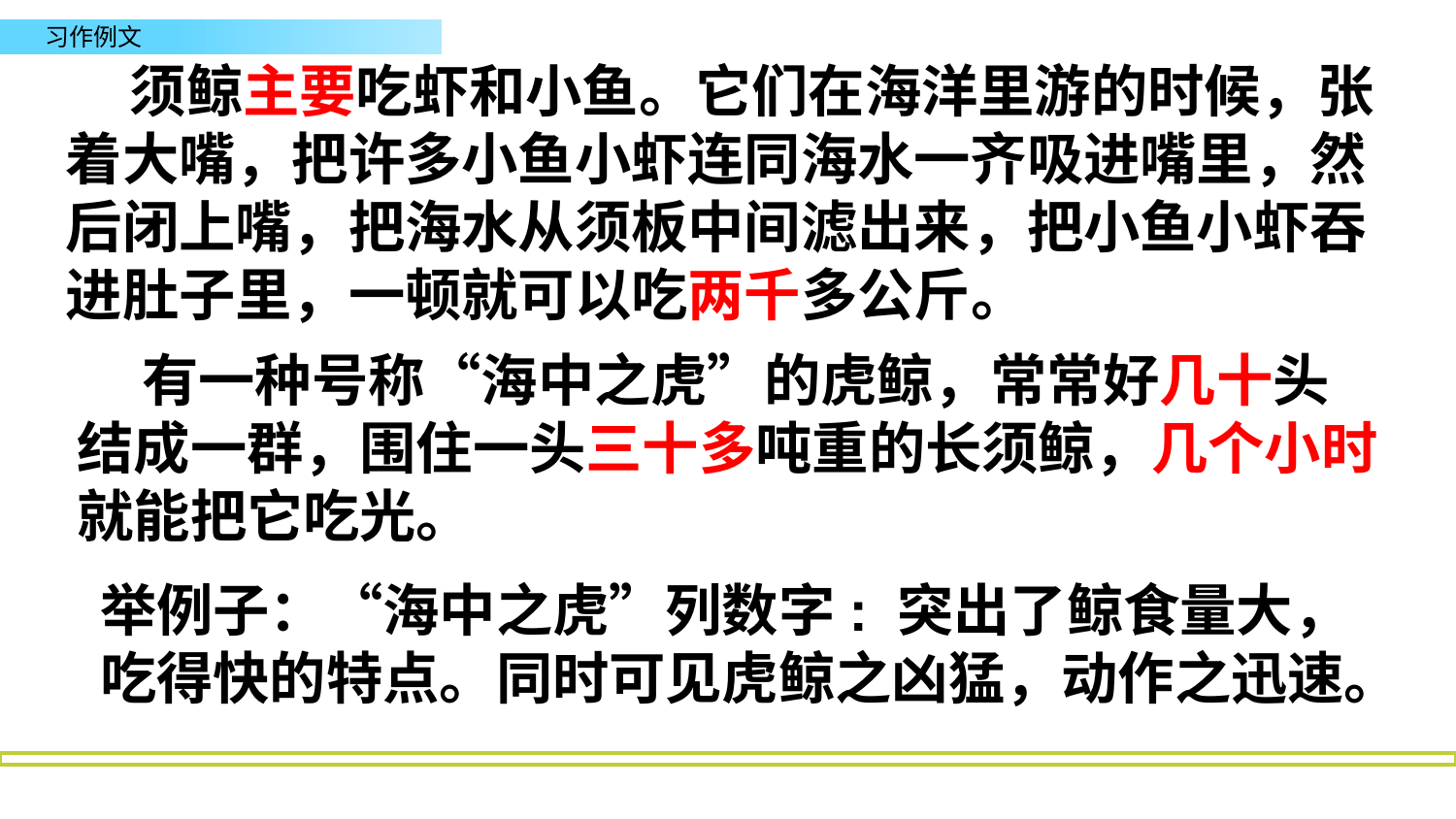

须鲸主要吃虾和小鱼。它们在海洋里游的时候，张着大嘴，把许多小鱼小虾连同海水一齐吸进嘴里，然后闭上嘴，把海水从须板中间滤出来，把小鱼小虾吞进肚子里，一顿就可以吃两千多公斤。
    有一种号称“海中之虎”的虎鲸，常常好几十头结成一群，围住一头三十多吨重的长须鲸，几个小时就能把它吃光。
举例子：“海中之虎”列数字: 突出了鲸食量大，吃得快的特点。同时可见虎鲸之凶猛，动作之迅速。